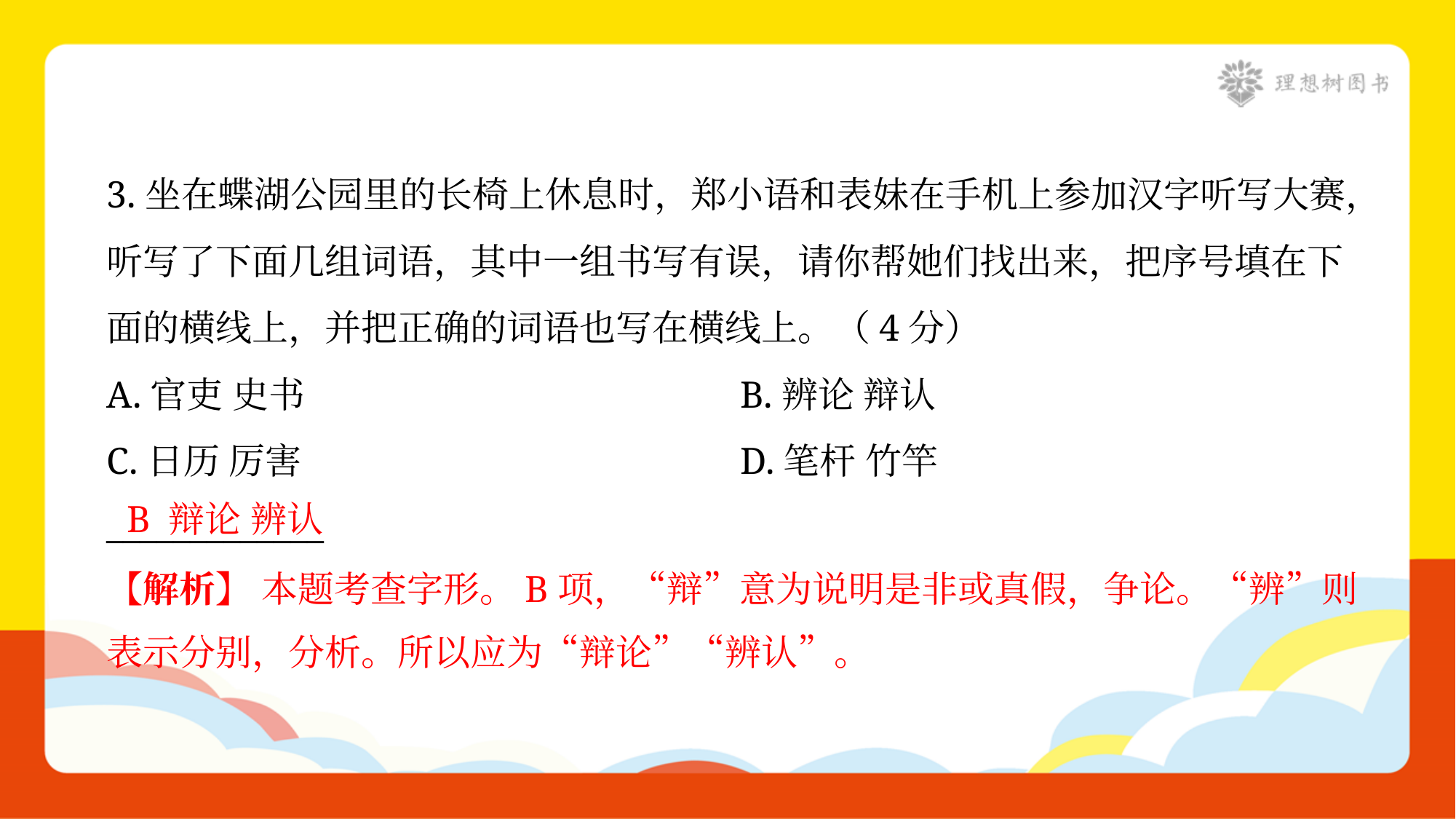

3.坐在蝶湖公园里的长椅上休息时，郑小语和表妹在手机上参加汉字听写大赛，
听写了下面几组词语，其中一组书写有误，请你帮她们找出来，把序号填在下
面的横线上，并把正确的词语也写在横线上。（4分）
A.官吏 史书	B.辨论 辩认
C.日历 厉害	D.笔杆 竹竿
_____________
B 辩论 辨认
【解析】 本题考查字形。B项，“辩”意为说明是非或真假，争论。“辨”则
表示分别，分析。所以应为“辩论”“辨认”。